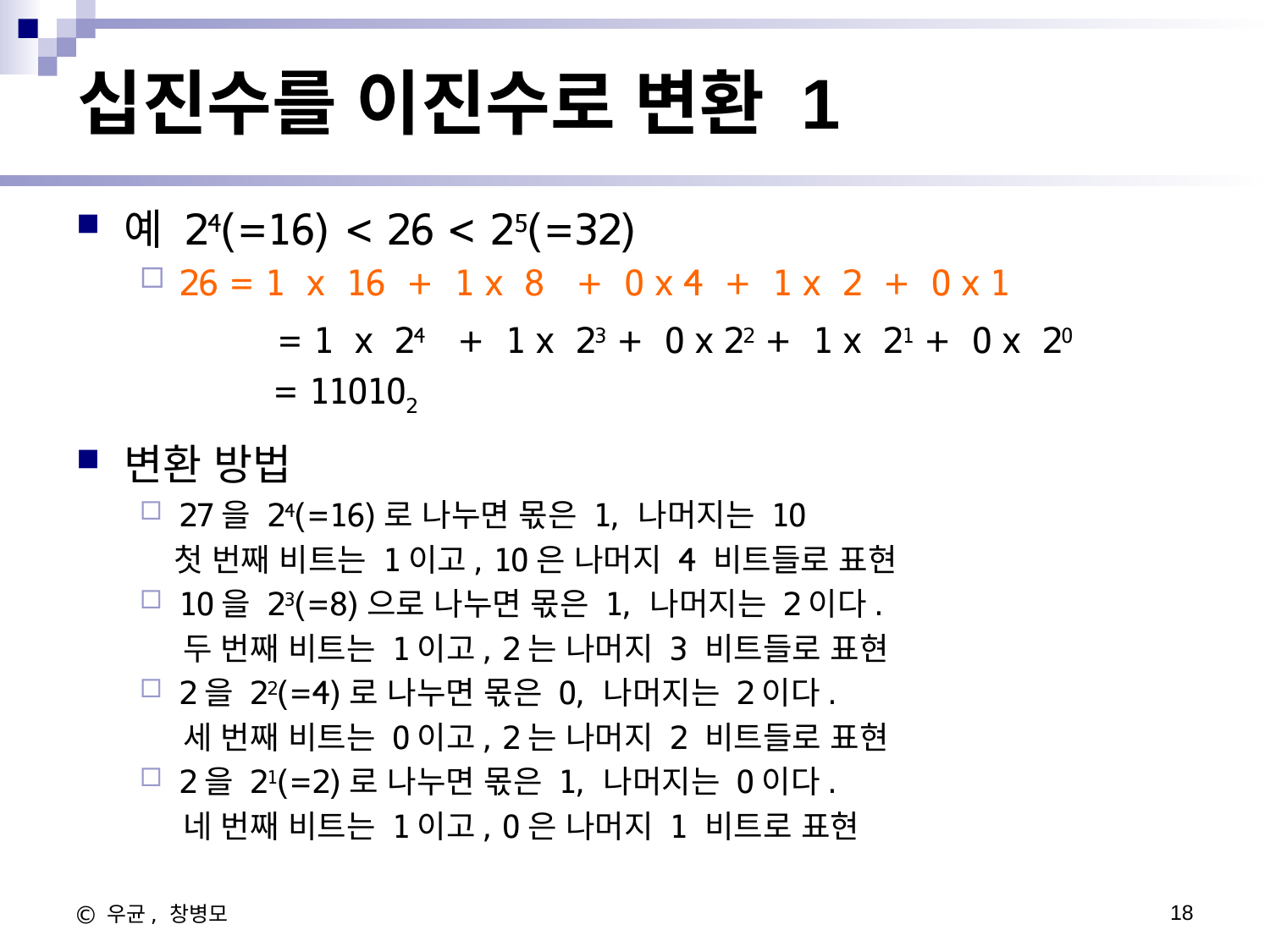

# 십진수를 이진수로 변환 1
예 24(=16) < 26 < 25(=32)
26 = 1  x  16  +  1 x  8   +  0 x 4  +  1 x  2  +  0 x 1
    	  = 1  x  24   +  1 x  23 +  0 x 22 +  1 x  21 +  0 x  20
    		  = 110102
변환 방법
27을 24(=16)로 나누면 몫은 1, 나머지는 10
   첫 번째 비트는 1이고, 10은 나머지 4 비트들로 표현
10을 23(=8)으로 나누면 몫은 1, 나머지는 2이다.
    두 번째 비트는 1이고, 2는 나머지 3 비트들로 표현
2을 22(=4)로 나누면 몫은 0, 나머지는 2이다.
    세 번째 비트는 0이고, 2는 나머지 2 비트들로 표현
2을 21(=2)로 나누면 몫은 1, 나머지는 0이다.
    네 번째 비트는 1이고, 0은 나머지 1 비트로 표현
© 우균, 창병모
18